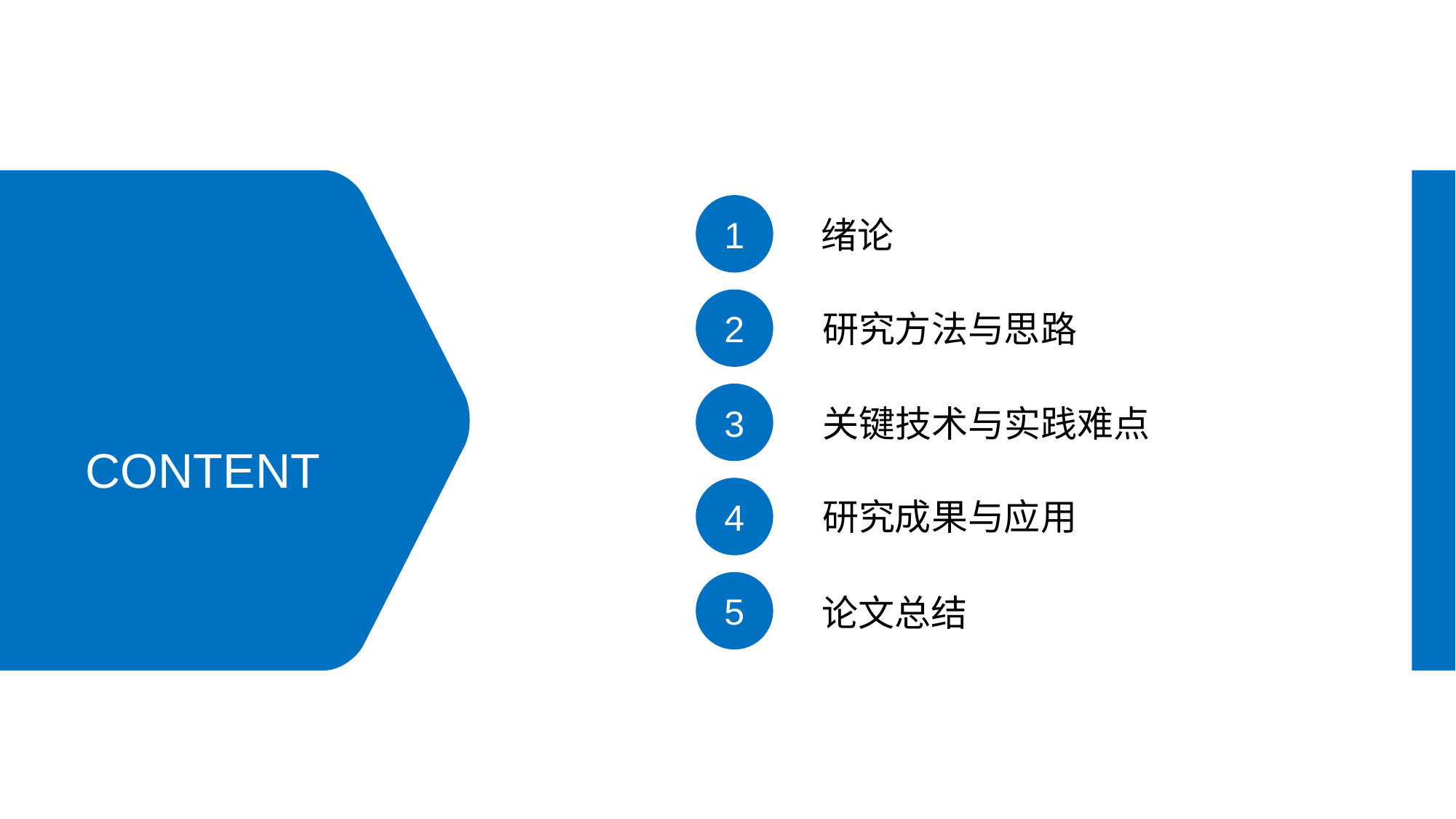

1
绪论
目录
2
研究方法与思路
3
关键技术与实践难点
CONTENT
4
研究成果与应用
5
论文总结